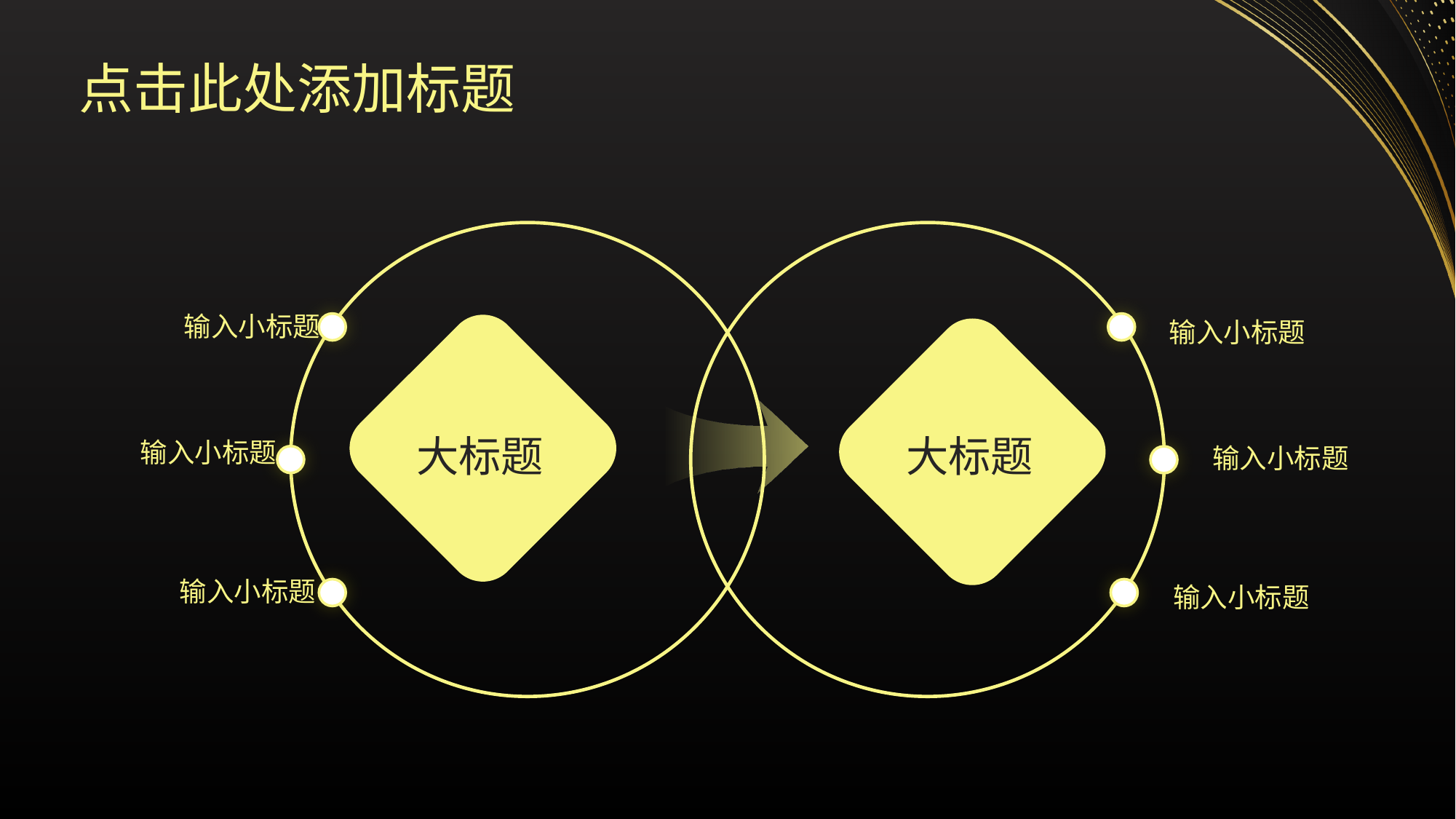

点击此处添加标题

输入小标题
输入小标题

输入小标题
大标题
大标题
输入小标题

输入小标题
输入小标题